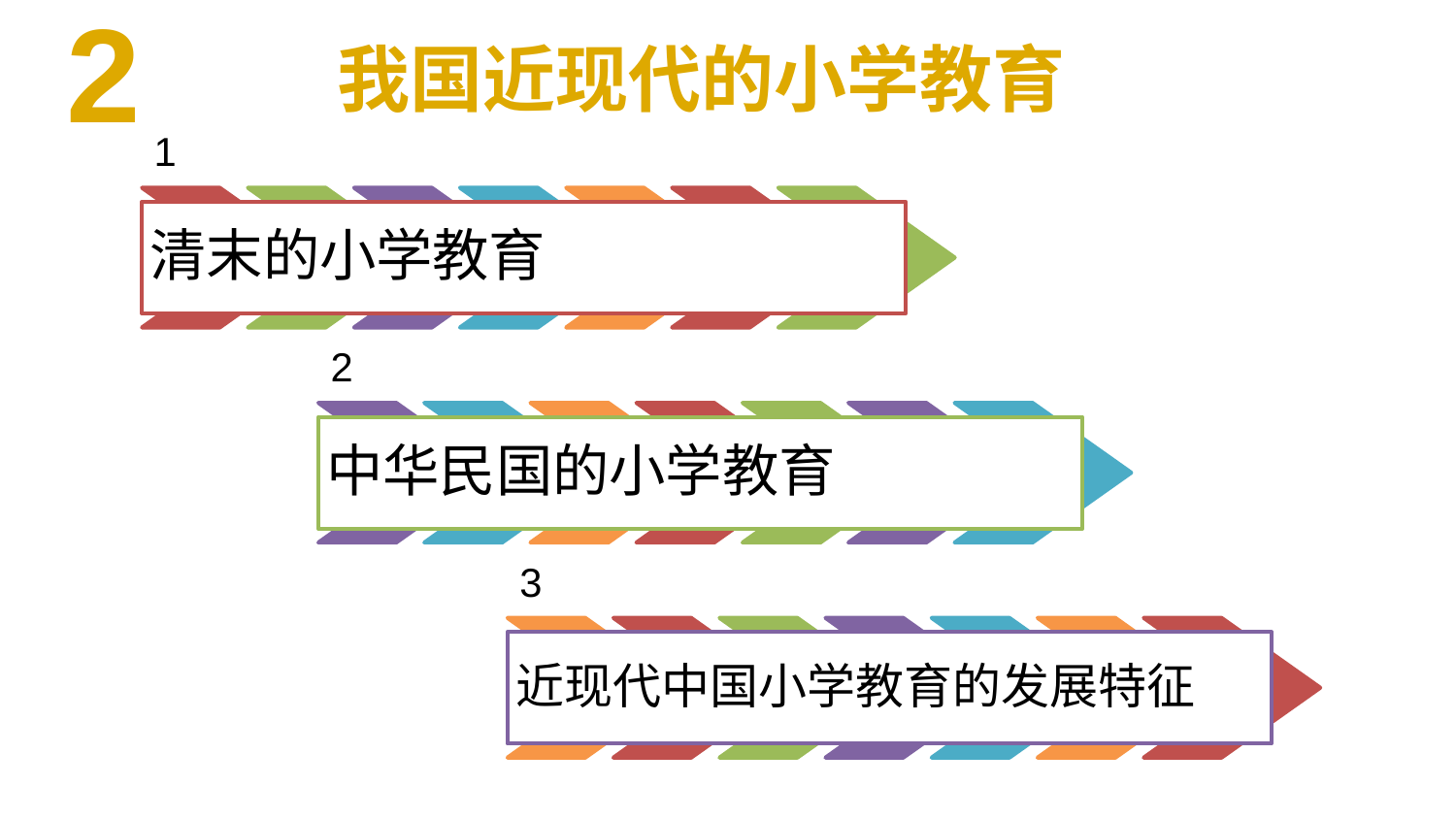

2
我国近现代的小学教育
1

清末的小学教育
2

中华民国的小学教育
3

近现代中国小学教育的发展特征